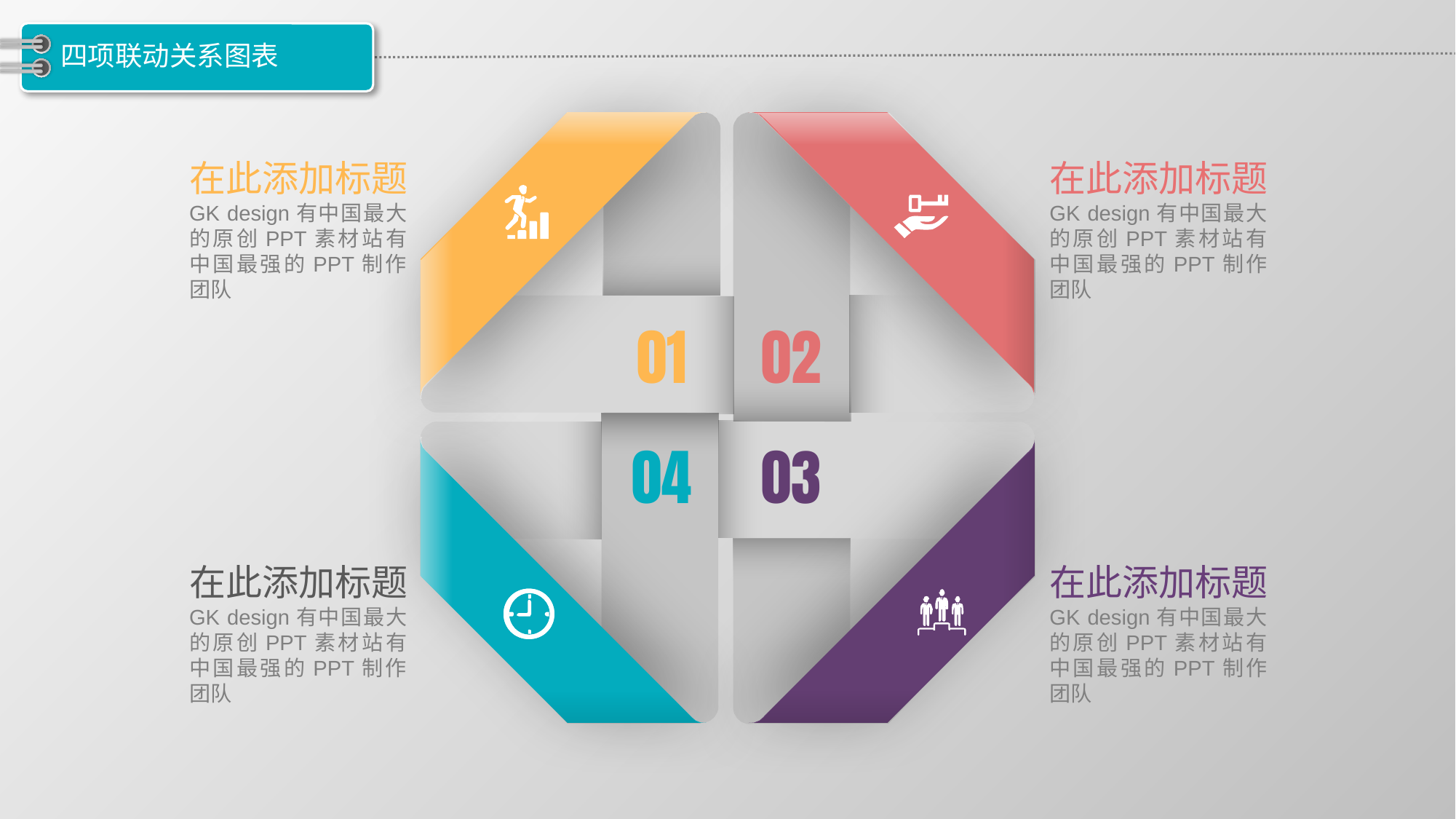

# 四项联动关系图表

01
02

04
03

在此添加标题
GK design有中国最大的原创PPT素材站有中国最强的PPT制作团队
在此添加标题
GK design有中国最大的原创PPT素材站有中国最强的PPT制作团队

在此添加标题
GK design有中国最大的原创PPT素材站有中国最强的PPT制作团队
在此添加标题
GK design有中国最大的原创PPT素材站有中国最强的PPT制作团队